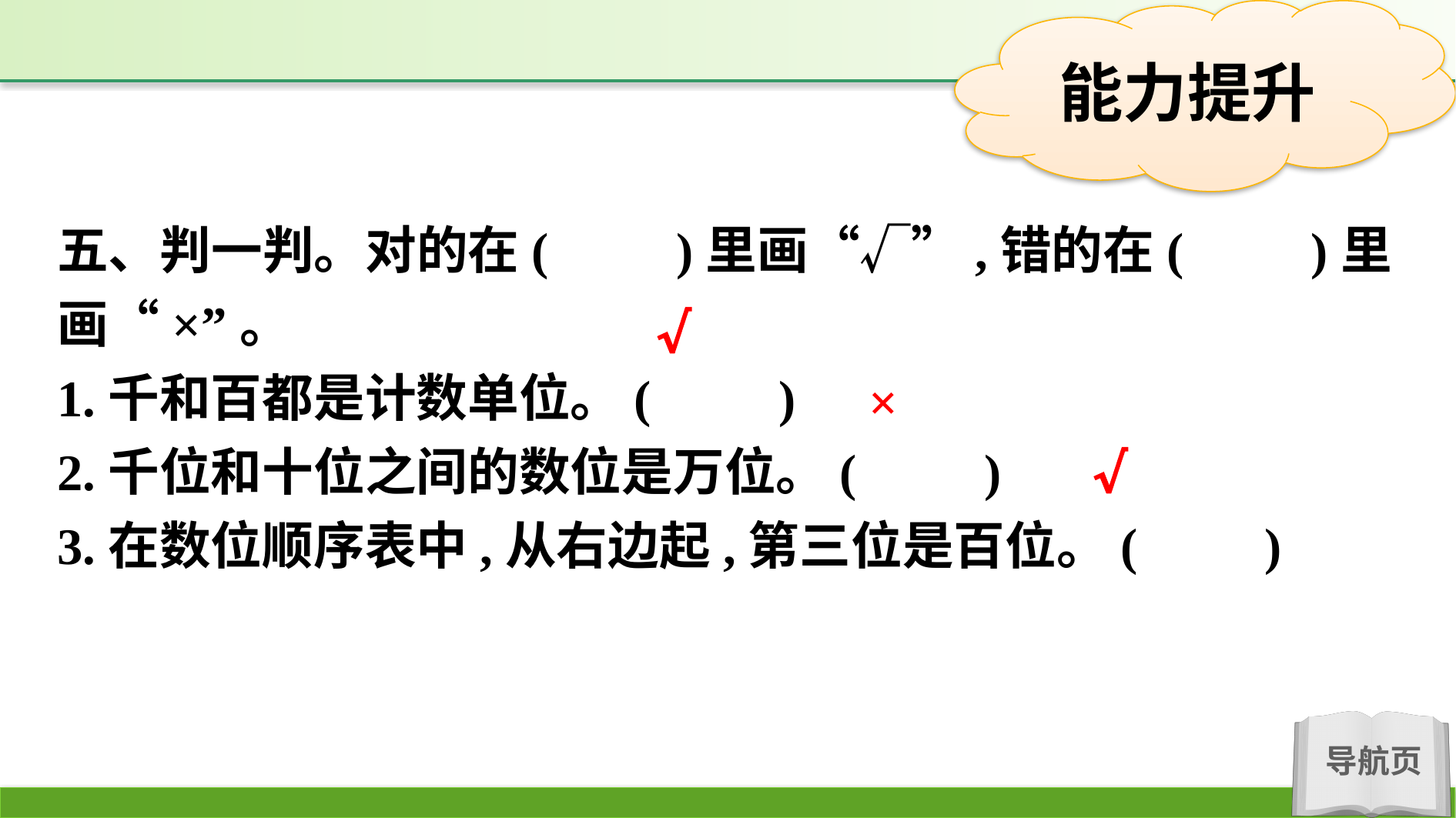

五、判一判。对的在(　　)里画“√”,错的在(　　)里画“×”。
1.千和百都是计数单位。(　　)
2.千位和十位之间的数位是万位。(　　)
3.在数位顺序表中,从右边起,第三位是百位。(　　)
√
×
√